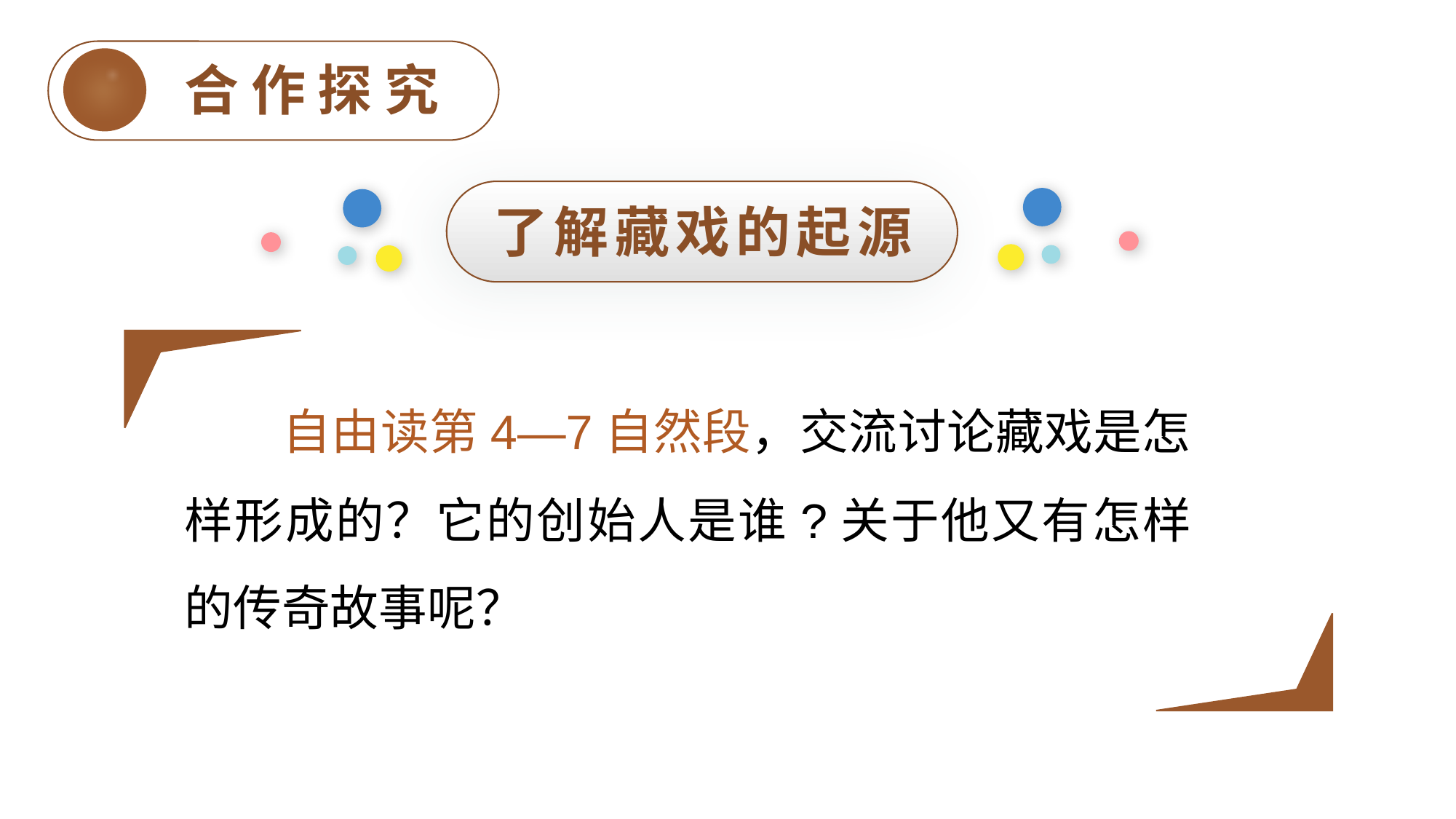

合作探究

了解藏戏的起源

       自由读第4—7自然段，交流讨论藏戏是怎样形成的？它的创始人是谁?关于他又有怎样的传奇故事呢？